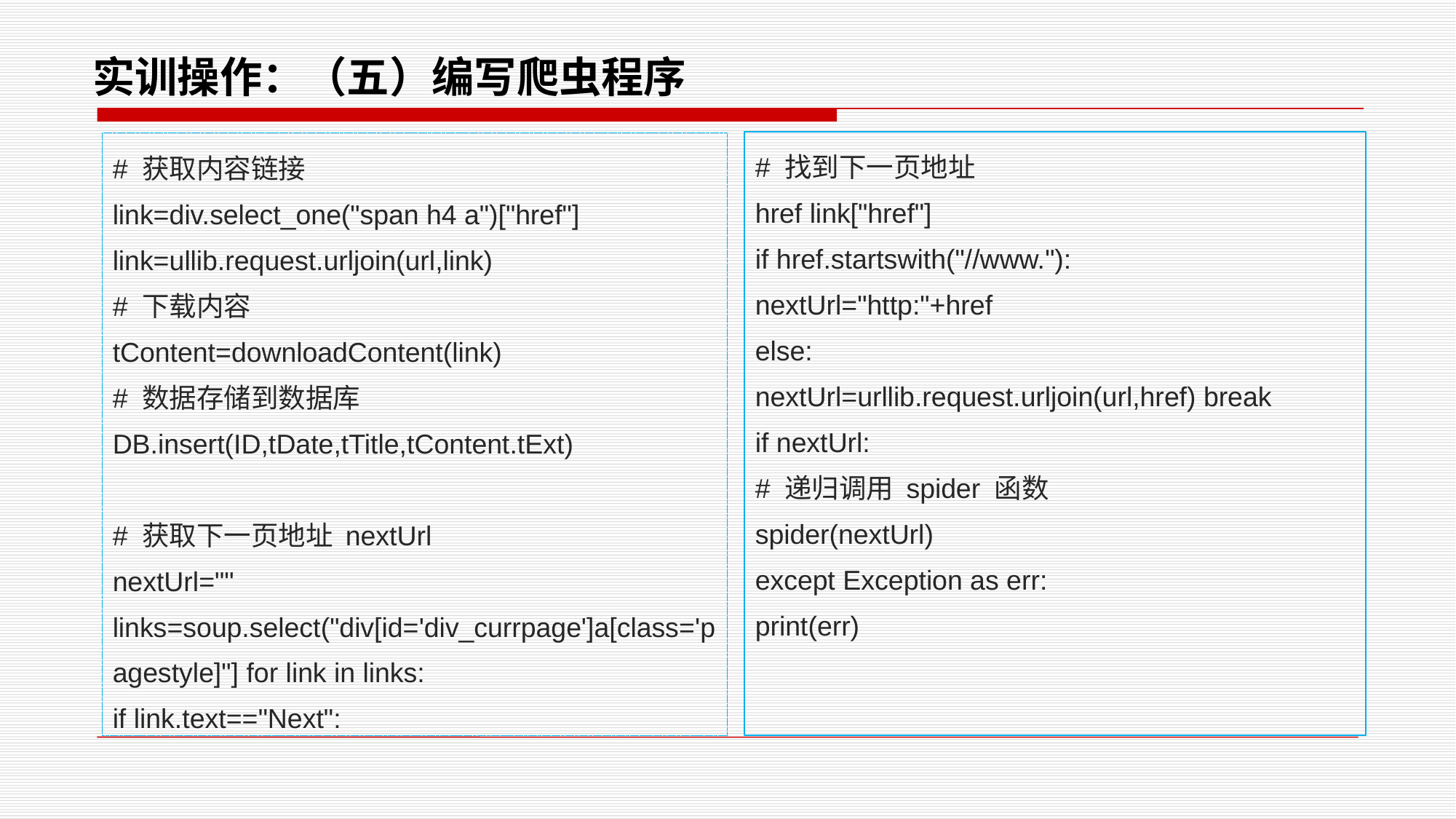

# 实训操作：（五）编写爬虫程序
# 找到下一页地址
href link["href"]
if href.startswith("//www."):
nextUrl="http:"+href
else:
nextUrl=urllib.request.urljoin(url,href) break
if nextUrl:
# 递归调用 spider 函数
spider(nextUrl)
except Exception as err:
print(err)
# 获取内容链接
link=div.select_one("span h4 a")["href"]
link=ullib.request.urljoin(url,link)
# 下载内容
tContent=downloadContent(link)
# 数据存储到数据库
DB.insert(ID,tDate,tTitle,tContent.tExt)

# 获取下一页地址 nextUrl
nextUrl=""
links=soup.select("div[id='div_currpage']a[class='pagestyle]"] for link in links:
if link.text=="Next":